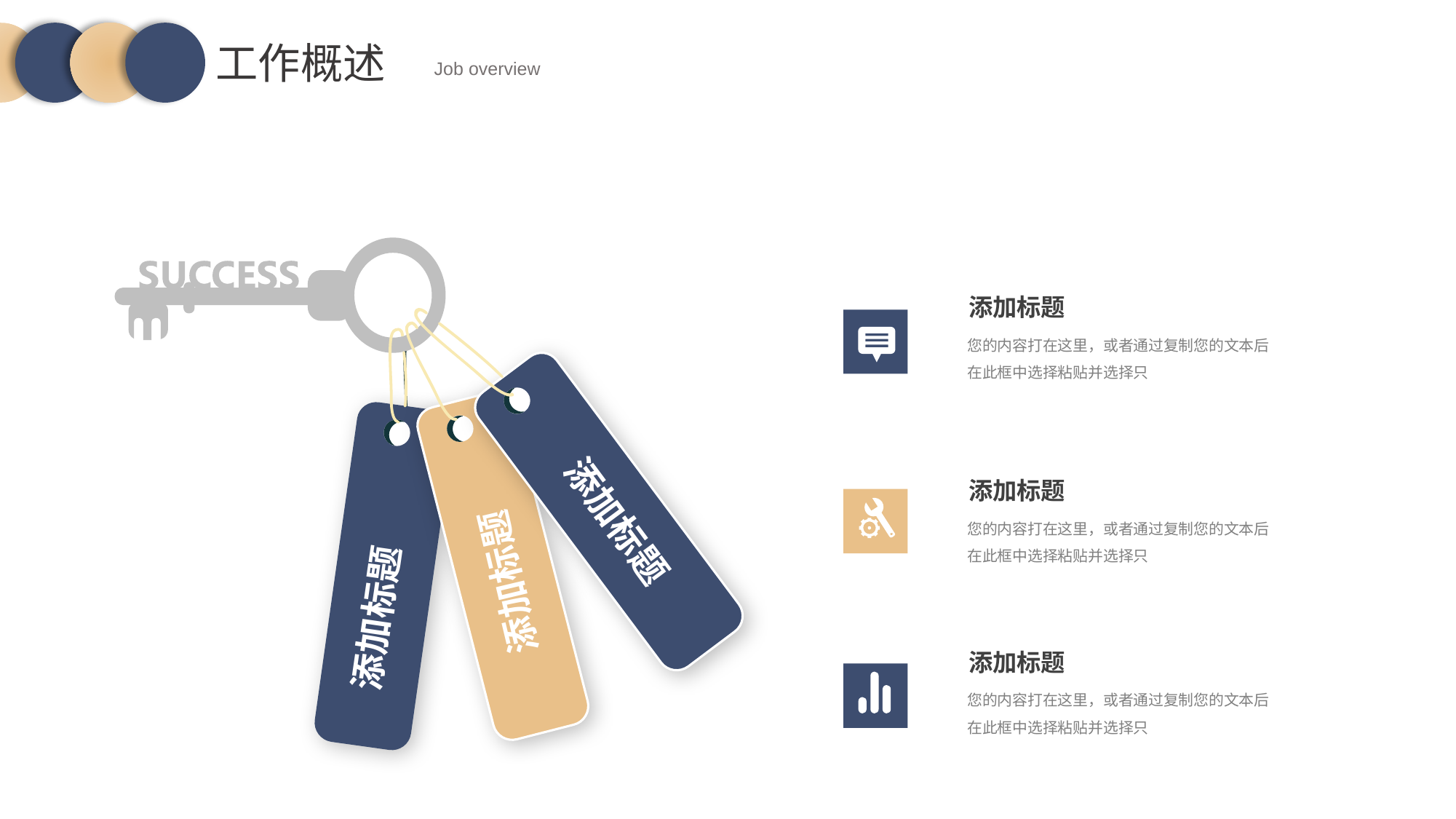

工作概述
Job overview

添加标题
您的内容打在这里，或者通过复制您的文本后在此框中选择粘贴并选择只

添加标题
您的内容打在这里，或者通过复制您的文本后在此框中选择粘贴并选择只

添加标题
添加标题
添加标题
添加标题
您的内容打在这里，或者通过复制您的文本后在此框中选择粘贴并选择只